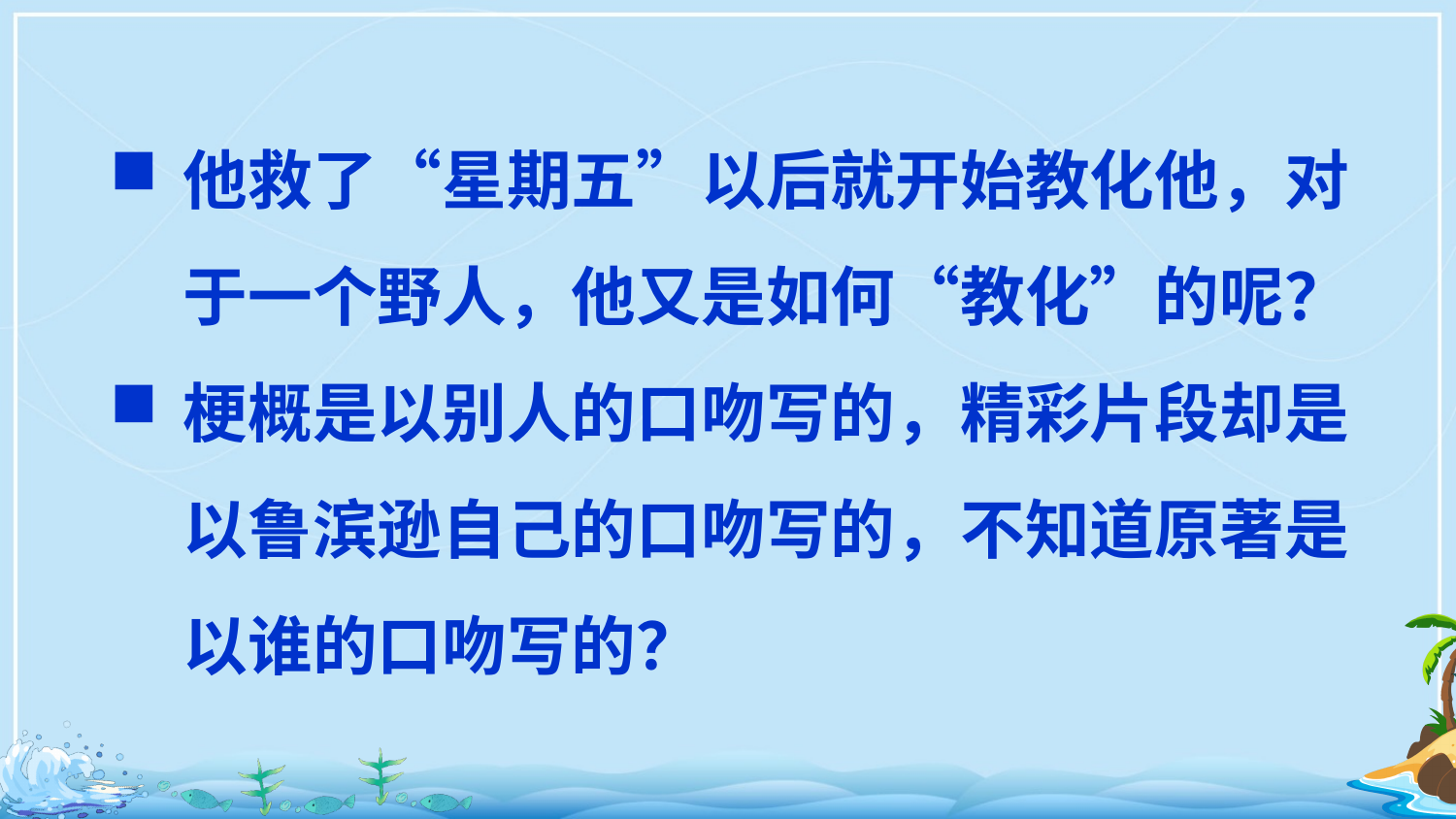

他救了“星期五”以后就开始教化他，对于一个野人，他又是如何“教化”的呢？
梗概是以别人的口吻写的，精彩片段却是以鲁滨逊自己的口吻写的，不知道原著是以谁的口吻写的？